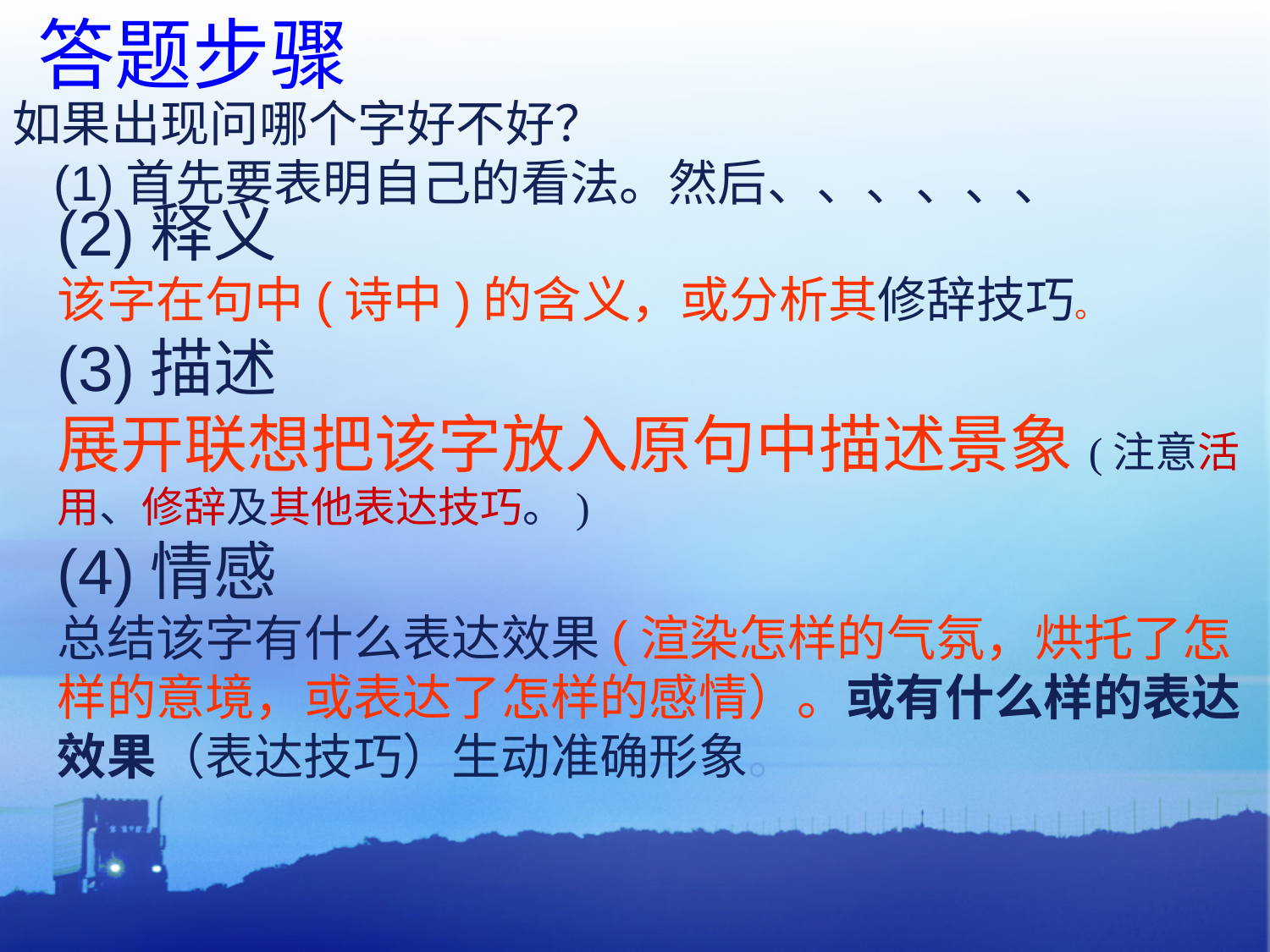

答题步骤
如果出现问哪个字好不好？
   (1)首先要表明自己的看法。然后、、、、、、

(2)释义
该字在句中(诗中)的含义，或分析其修辞技巧。
(3)描述
展开联想把该字放入原句中描述景象(注意活用、修辞及其他表达技巧。)
(4)情感
总结该字有什么表达效果(渲染怎样的气氛，烘托了怎样的意境，或表达了怎样的感情）。或有什么样的表达效果（表达技巧）生动准确形象。